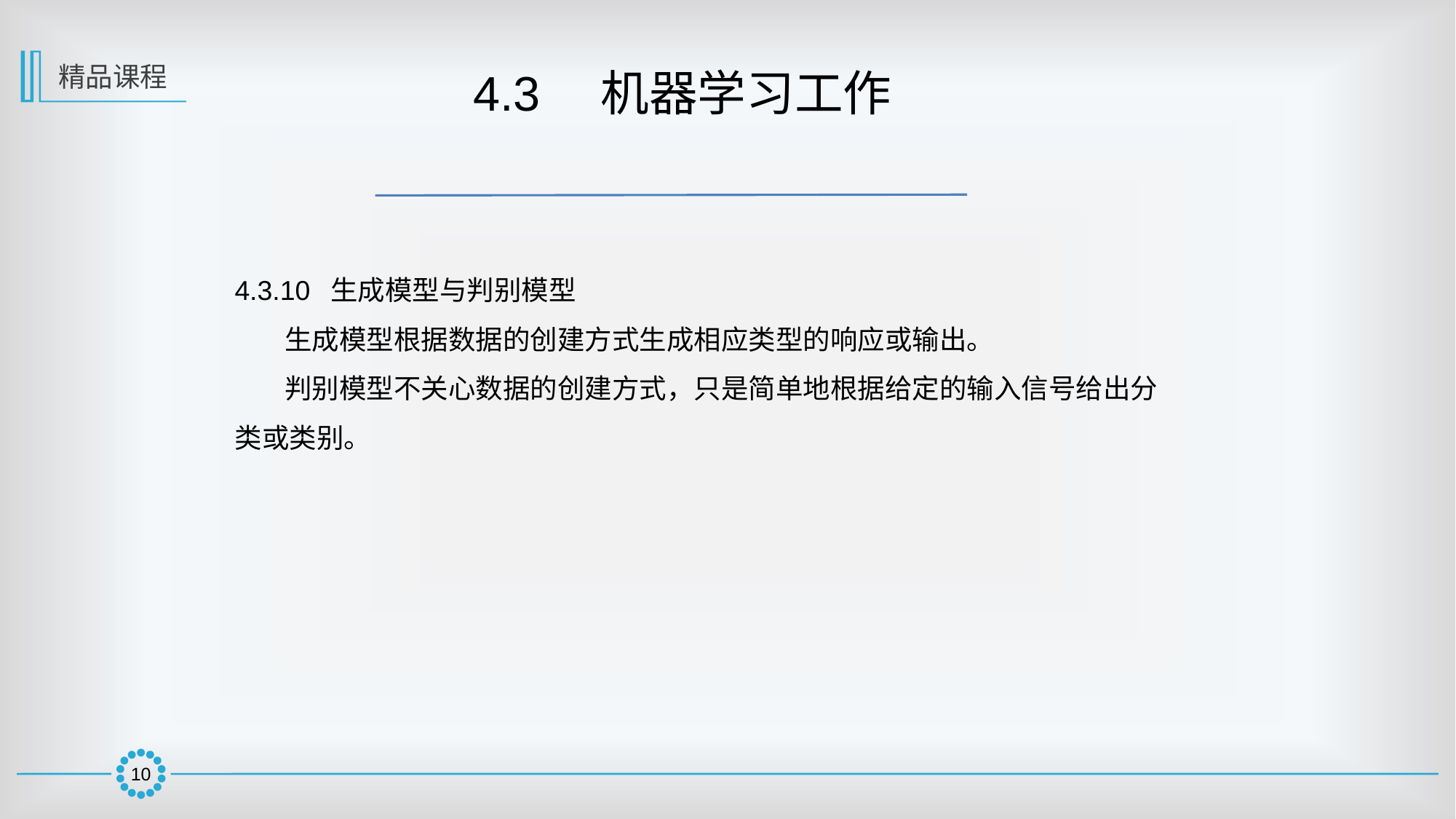

精品课程
 4.3　机器学习工作

4.3.10 生成模型与判别模型
       生成模型根据数据的创建方式生成相应类型的响应或输出。
       判别模型不关心数据的创建方式，只是简单地根据给定的输入信号给出分类或类别。

10